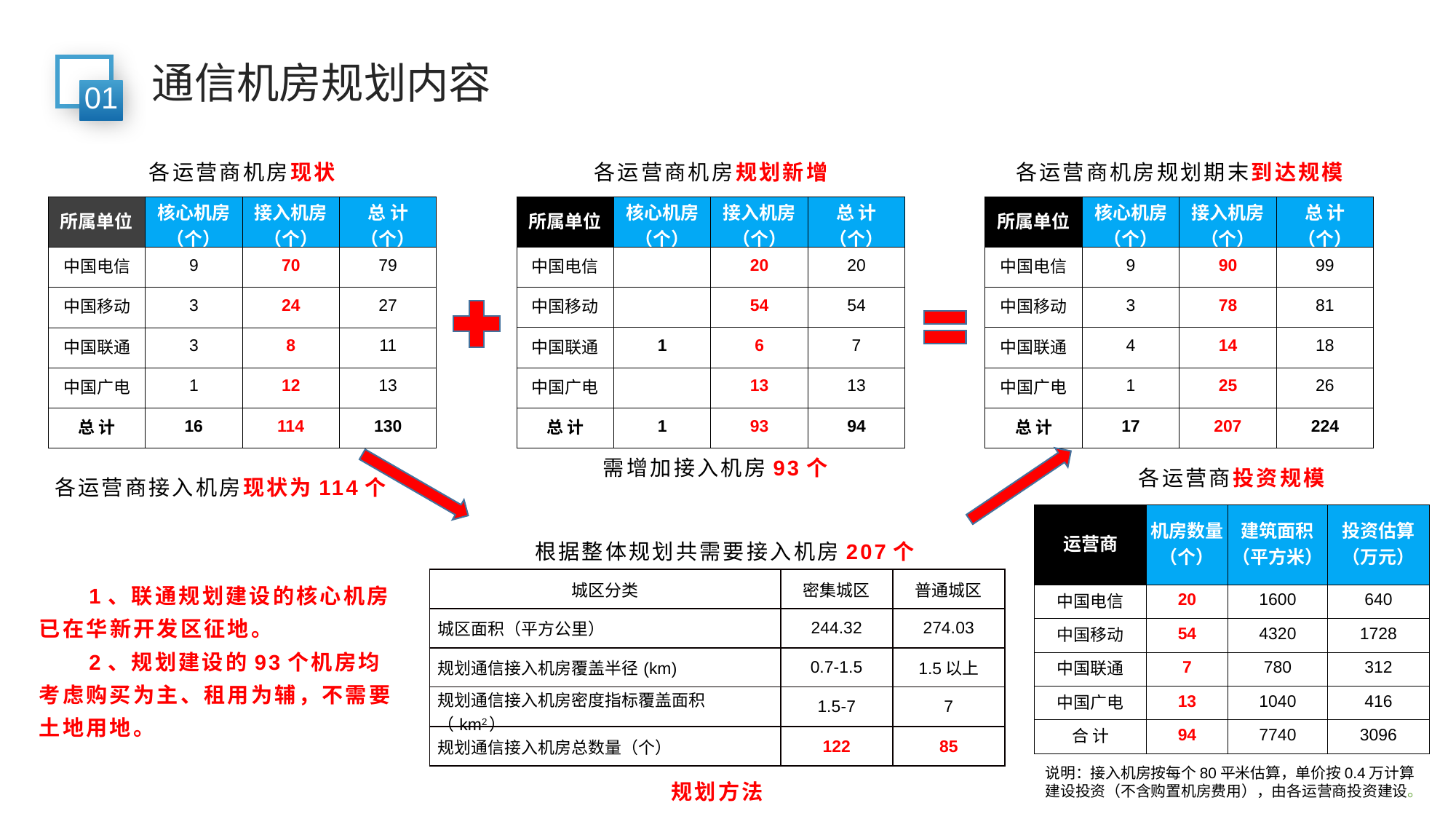

通信机房规划内容

01
各运营商机房现状
各运营商机房规划新增
各运营商机房规划期末到达规模
| 所属单位 | 核心机房（个） | 接入机房（个） | 总 计 （个） |
| --- | --- | --- | --- |
| 中国电信 | 9 | 70 | 79 |
| 中国移动 | 3 | 24 | 27 |
| 中国联通 | 3 | 8 | 11 |
| 中国广电 | 1 | 12 | 13 |
| 总 计 | 16 | 114 | 130 |
| 所属单位 | 核心机房（个） | 接入机房（个） | 总 计 （个） |
| --- | --- | --- | --- |
| 中国电信 |  | 20 | 20 |
| 中国移动 |  | 54 | 54 |
| 中国联通 | 1 | 6 | 7 |
| 中国广电 |  | 13 | 13 |
| 总 计 | 1 | 93 | 94 |
| 所属单位 | 核心机房（个） | 接入机房（个） | 总 计 （个） |
| --- | --- | --- | --- |
| 中国电信 | 9 | 90 | 99 |
| 中国移动 | 3 | 78 | 81 |
| 中国联通 | 4 | 14 | 18 |
| 中国广电 | 1 | 25 | 26 |
| 总 计 | 17 | 207 | 224 |

需增加接入机房93个
各运营商投资规模
各运营商接入机房现状为114个

| 运营商 | 机房数量（个） | 建筑面积（平方米） | 投资估算（万元） |
| --- | --- | --- | --- |
| 中国电信 | 20 | 1600 | 640 |
| 中国移动 | 54 | 4320 | 1728 |
| 中国联通 | 7 | 780 | 312 |
| 中国广电 | 13 | 1040 | 416 |
| 合 计 | 94 | 7740 | 3096 |
根据整体规划共需要接入机房207个
      1、联通规划建设的核心机房已在华新开发区征地。
      2、规划建设的93个机房均考虑购买为主、租用为辅，不需要土地用地。
| 城区分类 | 密集城区 | 普通城区 |
| --- | --- | --- |
| 城区面积（平方公里） | 244.32 | 274.03 |
| 规划通信接入机房覆盖半径(km) | 0.7-1.5 | 1.5以上 |
| 规划通信接入机房密度指标覆盖面积（km2） | 1.5-7 | 7 |
| 规划通信接入机房总数量（个） | 122 | 85 |
说明：接入机房按每个80平米估算，单价按0.4万计算建设投资（不含购置机房费用），由各运营商投资建设。
规划方法